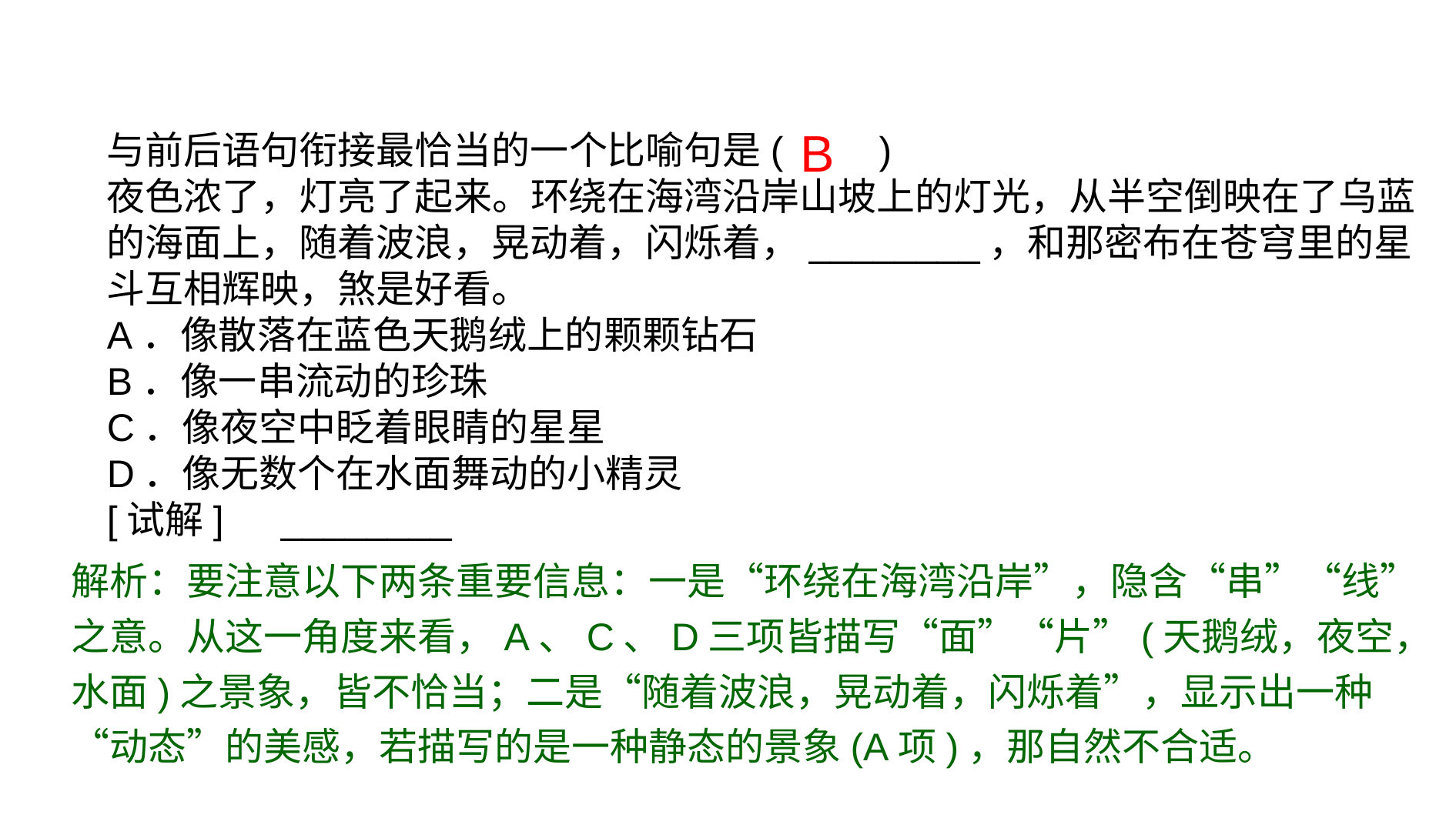

B
与前后语句衔接最恰当的一个比喻句是(　　)
夜色浓了，灯亮了起来。环绕在海湾沿岸山坡上的灯光，从半空倒映在了乌蓝的海面上，随着波浪，晃动着，闪烁着，________，和那密布在苍穹里的星斗互相辉映，煞是好看。
A．像散落在蓝色天鹅绒上的颗颗钻石
B．像一串流动的珍珠
C．像夜空中眨着眼睛的星星
D．像无数个在水面舞动的小精灵
[试解]　________
解析：要注意以下两条重要信息：一是“环绕在海湾沿岸”，隐含“串”“线”之意。从这一角度来看，A、C、D三项皆描写“面”“片”(天鹅绒，夜空，水面)之景象，皆不恰当；二是“随着波浪，晃动着，闪烁着”，显示出一种“动态”的美感，若描写的是一种静态的景象(A项)，那自然不合适。